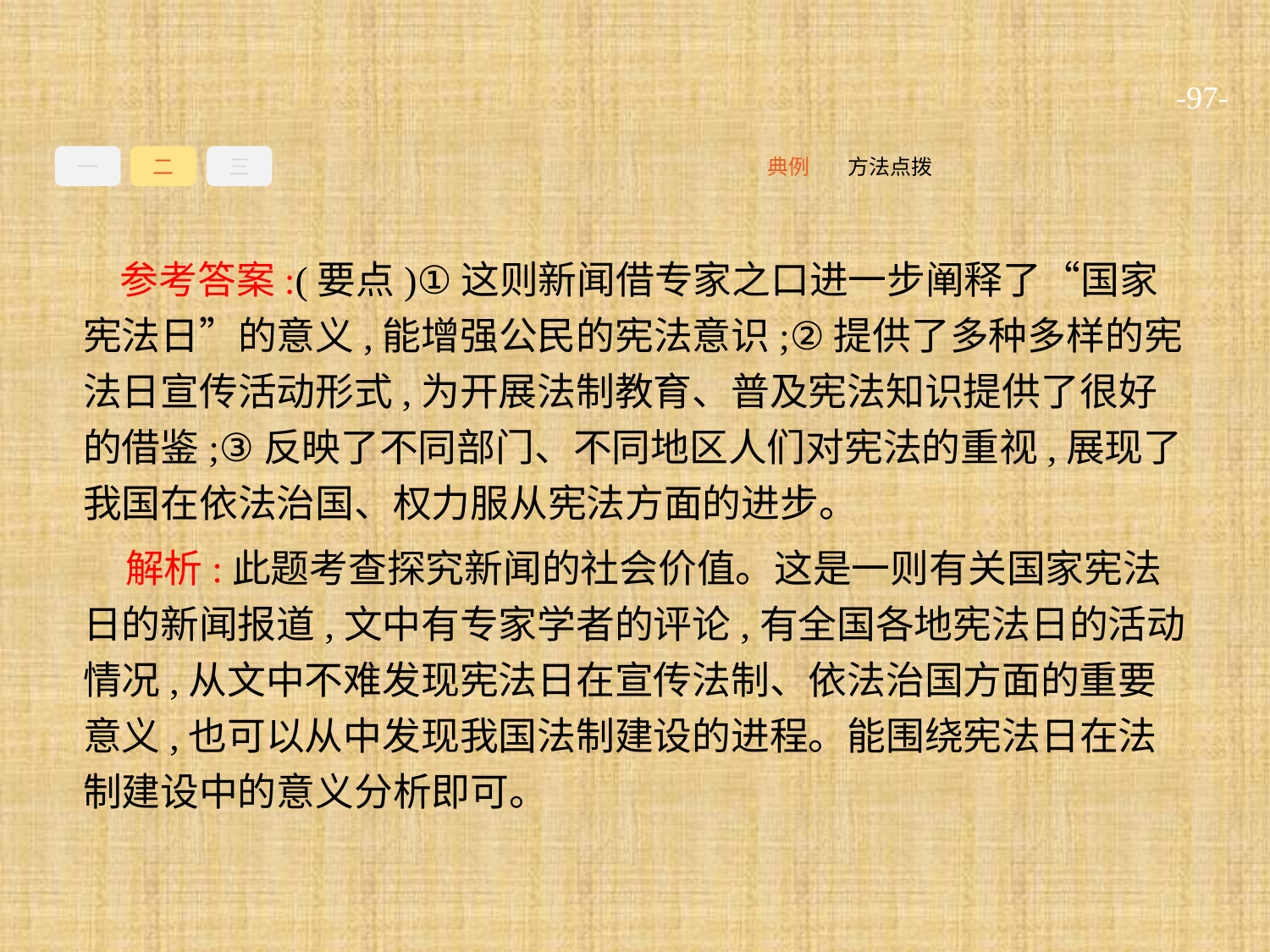

-97-
一
二
三
方法点拨
典例
参考答案:(要点)①这则新闻借专家之口进一步阐释了“国家宪法日”的意义,能增强公民的宪法意识;②提供了多种多样的宪法日宣传活动形式,为开展法制教育、普及宪法知识提供了很好的借鉴;③反映了不同部门、不同地区人们对宪法的重视,展现了我国在依法治国、权力服从宪法方面的进步。
解析:此题考查探究新闻的社会价值。这是一则有关国家宪法日的新闻报道,文中有专家学者的评论,有全国各地宪法日的活动情况,从文中不难发现宪法日在宣传法制、依法治国方面的重要意义,也可以从中发现我国法制建设的进程。能围绕宪法日在法制建设中的意义分析即可。